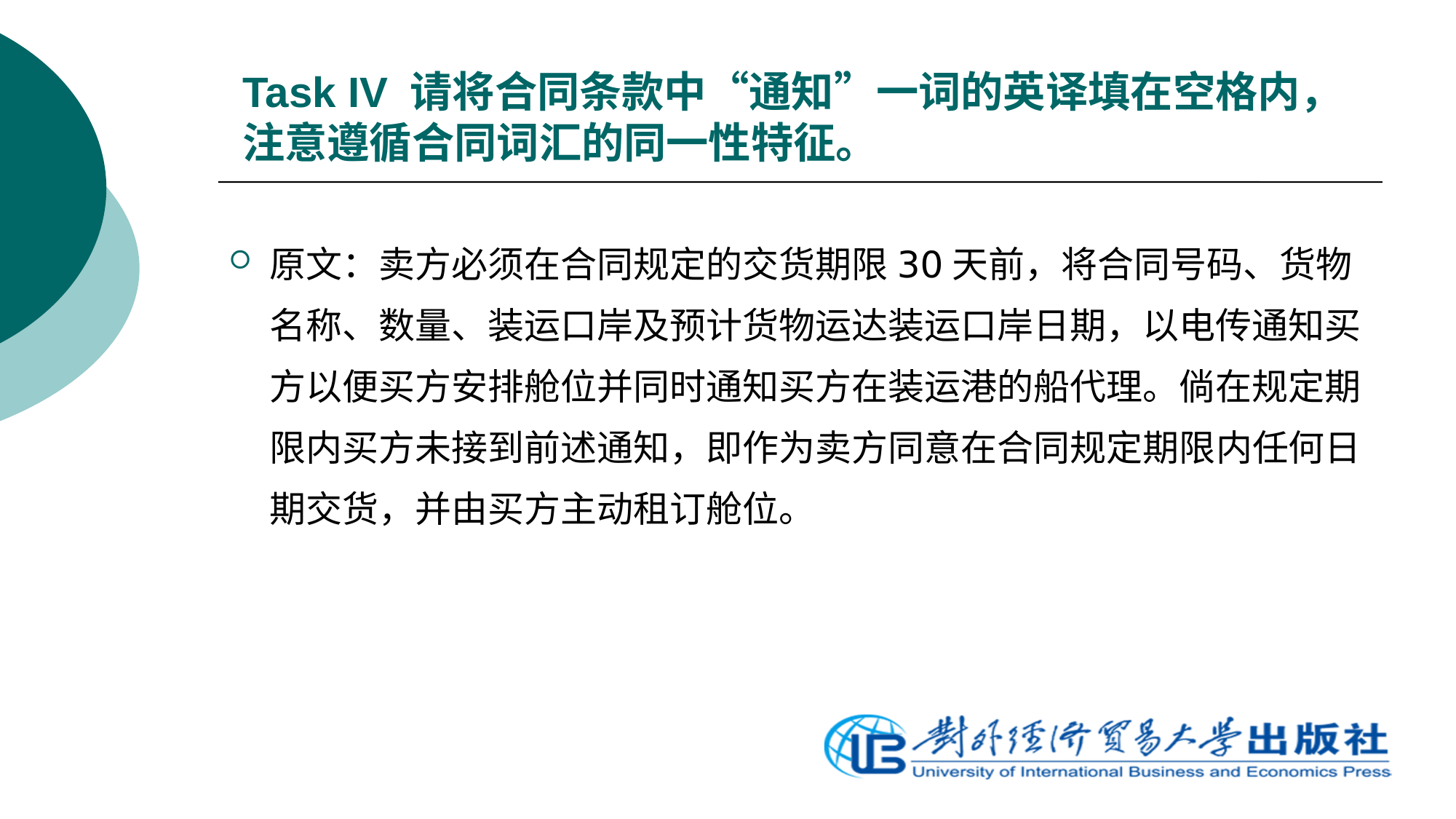

# Task IV 请将合同条款中“通知”一词的英译填在空格内，注意遵循合同词汇的同一性特征。
原文：卖方必须在合同规定的交货期限30天前，将合同号码、货物名称、数量、装运口岸及预计货物运达装运口岸日期，以电传通知买方以便买方安排舱位并同时通知买方在装运港的船代理。倘在规定期限内买方未接到前述通知，即作为卖方同意在合同规定期限内任何日期交货，并由买方主动租订舱位。